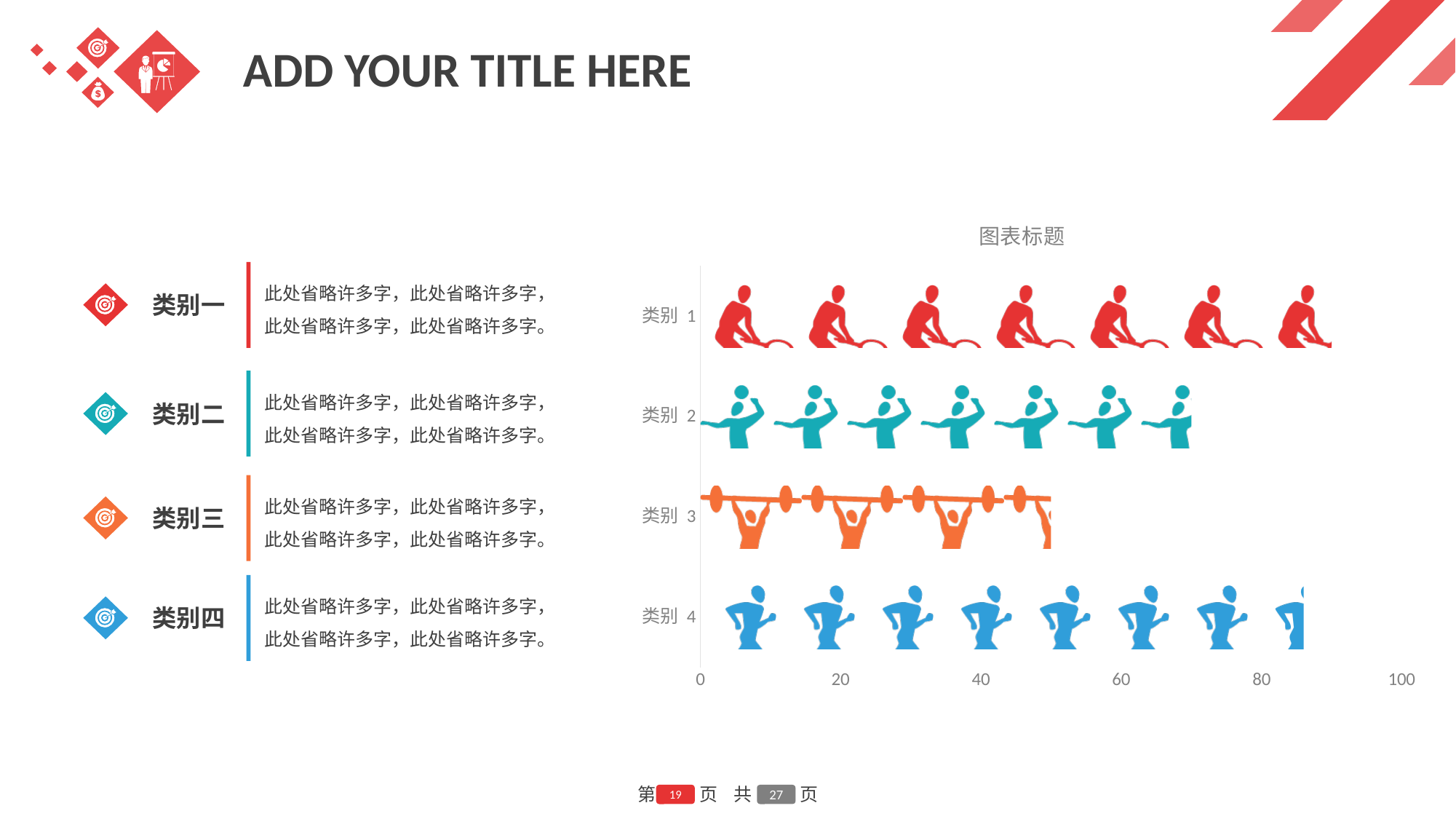

ADD YOUR TITLE HERE

### Chart: 图表标题

| Category | 系列 1 |
|---|---|
| 类别 4 | 86.0 |
| 类别 3 | 50.0 |
| 类别 2 | 70.0 |
| 类别 1 | 90.0 |
此处省略许多字，此处省略许多字，此处省略许多字，此处省略许多字。

类别一

此处省略许多字，此处省略许多字，此处省略许多字，此处省略许多字。

类别二

此处省略许多字，此处省略许多字，此处省略许多字，此处省略许多字。

类别三

此处省略许多字，此处省略许多字，此处省略许多字，此处省略许多字。

类别四